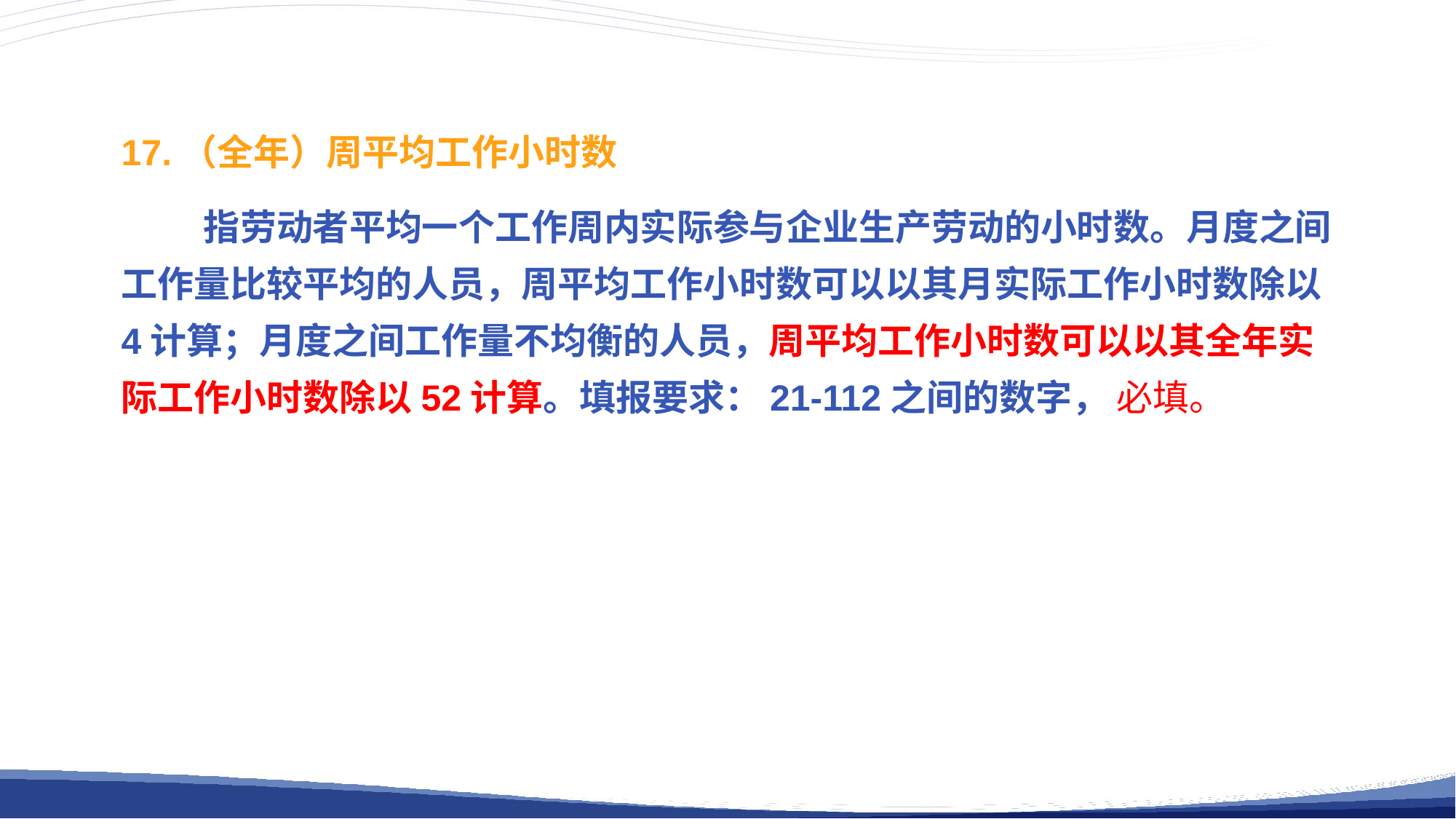

17.（全年）周平均工作小时数
         指劳动者平均一个工作周内实际参与企业生产劳动的小时数。月度之间工作量比较平均的人员，周平均工作小时数可以以其月实际工作小时数除以4计算；月度之间工作量不均衡的人员，周平均工作小时数可以以其全年实际工作小时数除以52计算。填报要求：21-112之间的数字， 必填。